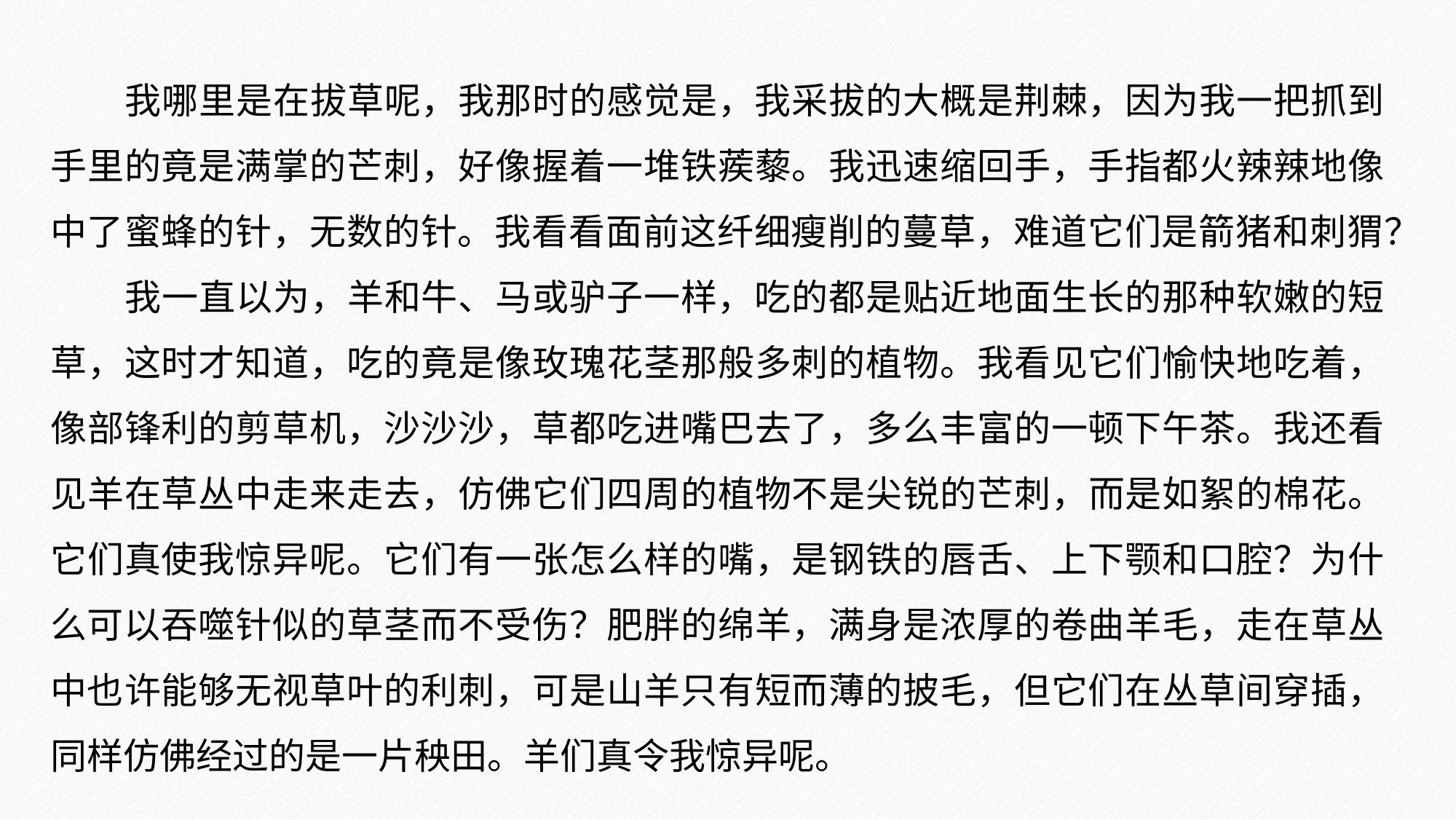

我哪里是在拔草呢，我那时的感觉是，我采拔的大概是荆棘，因为我一把抓到手里的竟是满掌的芒刺，好像握着一堆铁蒺藜。我迅速缩回手，手指都火辣辣地像中了蜜蜂的针，无数的针。我看看面前这纤细瘦削的蔓草，难道它们是箭猪和刺猬？
我一直以为，羊和牛、马或驴子一样，吃的都是贴近地面生长的那种软嫩的短草，这时才知道，吃的竟是像玫瑰花茎那般多刺的植物。我看见它们愉快地吃着，像部锋利的剪草机，沙沙沙，草都吃进嘴巴去了，多么丰富的一顿下午茶。我还看见羊在草丛中走来走去，仿佛它们四周的植物不是尖锐的芒刺，而是如絮的棉花。它们真使我惊异呢。它们有一张怎么样的嘴，是钢铁的唇舌、上下颚和口腔？为什么可以吞噬针似的草茎而不受伤？肥胖的绵羊，满身是浓厚的卷曲羊毛，走在草丛中也许能够无视草叶的利刺，可是山羊只有短而薄的披毛，但它们在丛草间穿插，同样仿佛经过的是一片秧田。羊们真令我惊异呢。